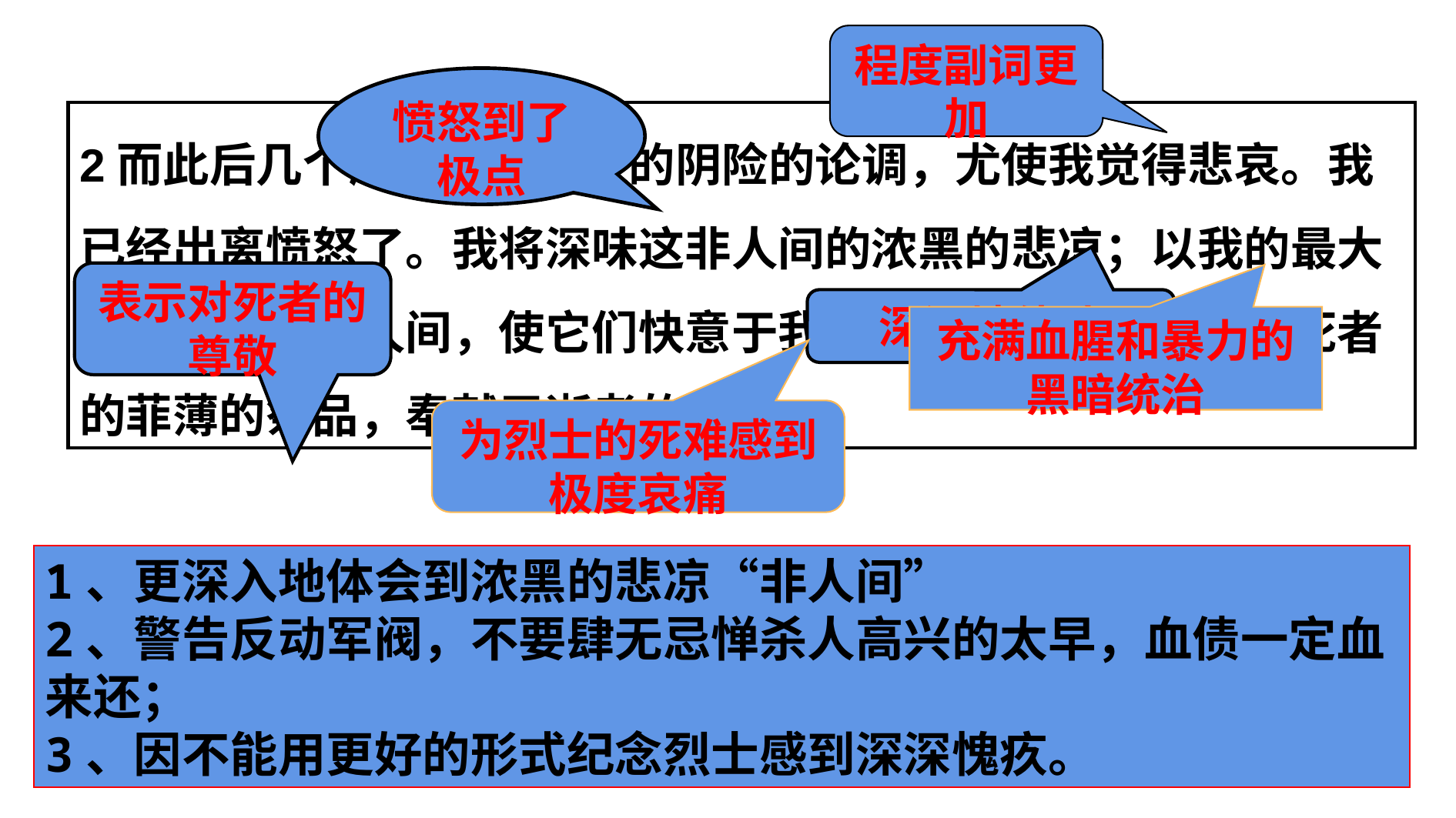

程度副词更加
愤怒到了极点
2而此后几个所谓学者文人的阴险的论调，尤使我觉得悲哀。我已经出离愤怒了。我将深味这非人间的浓黑的悲凉；以我的最大哀痛显示于非人间，使它们快意于我的苦痛，就将这作为后死者的菲薄的祭品，奉献于逝者的灵前。
表示对死者的尊敬
深深地体味
充满血腥和暴力的黑暗统治
为烈士的死难感到极度哀痛
1、更深入地体会到浓黑的悲凉“非人间”
2、警告反动军阀，不要肆无忌惮杀人高兴的太早，血债一定血来还；
3、因不能用更好的形式纪念烈士感到深深愧疚。